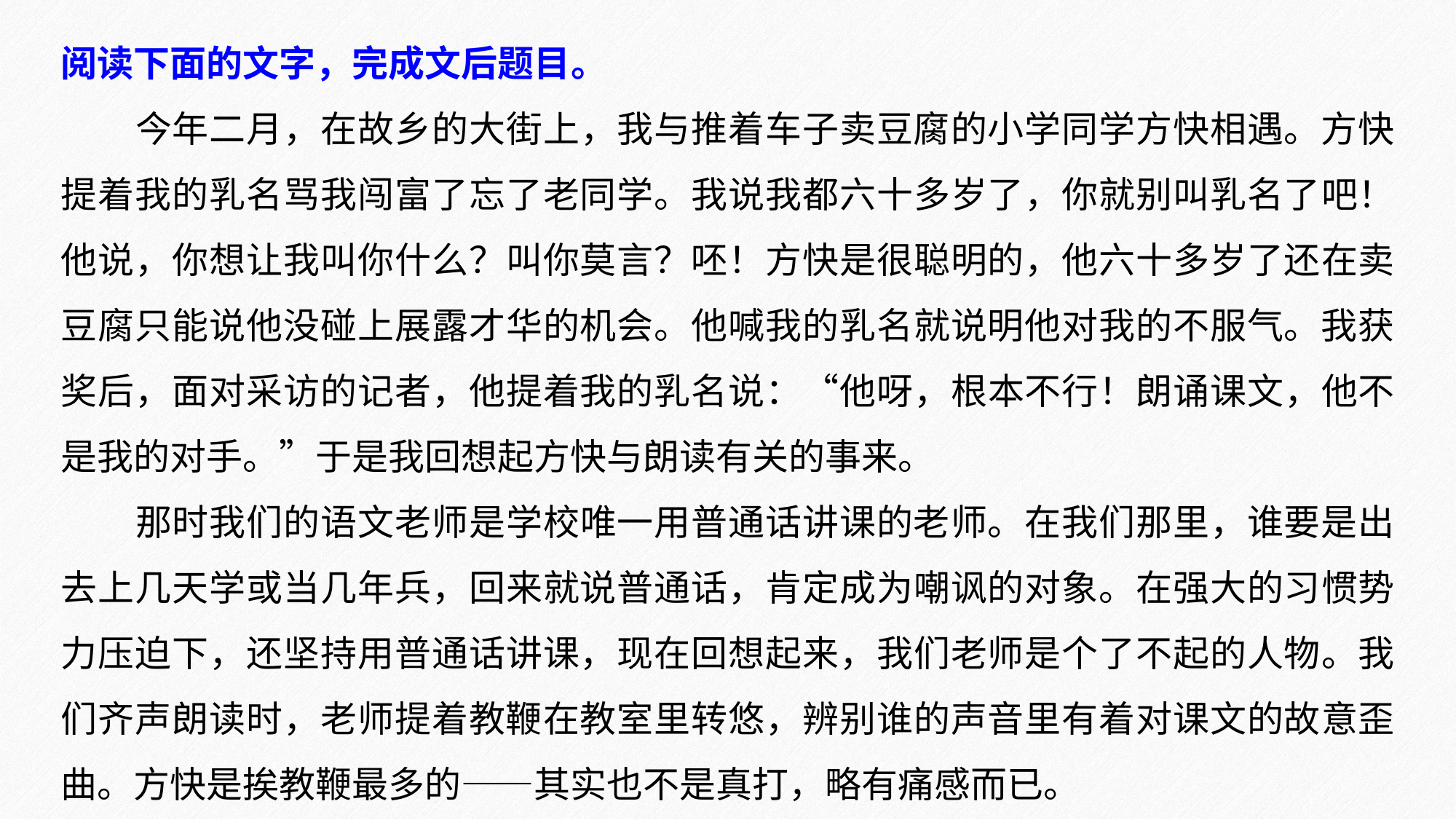

阅读下面的文字，完成文后题目。
今年二月，在故乡的大街上，我与推着车子卖豆腐的小学同学方快相遇。方快提着我的乳名骂我闯富了忘了老同学。我说我都六十多岁了，你就别叫乳名了吧！他说，你想让我叫你什么？叫你莫言？呸！方快是很聪明的，他六十多岁了还在卖豆腐只能说他没碰上展露才华的机会。他喊我的乳名就说明他对我的不服气。我获奖后，面对采访的记者，他提着我的乳名说：“他呀，根本不行！朗诵课文，他不是我的对手。”于是我回想起方快与朗读有关的事来。
那时我们的语文老师是学校唯一用普通话讲课的老师。在我们那里，谁要是出去上几天学或当几年兵，回来就说普通话，肯定成为嘲讽的对象。在强大的习惯势力压迫下，还坚持用普通话讲课，现在回想起来，我们老师是个了不起的人物。我们齐声朗读时，老师提着教鞭在教室里转悠，辨别谁的声音里有着对课文的故意歪曲。方快是挨教鞭最多的——其实也不是真打，略有痛感而已。